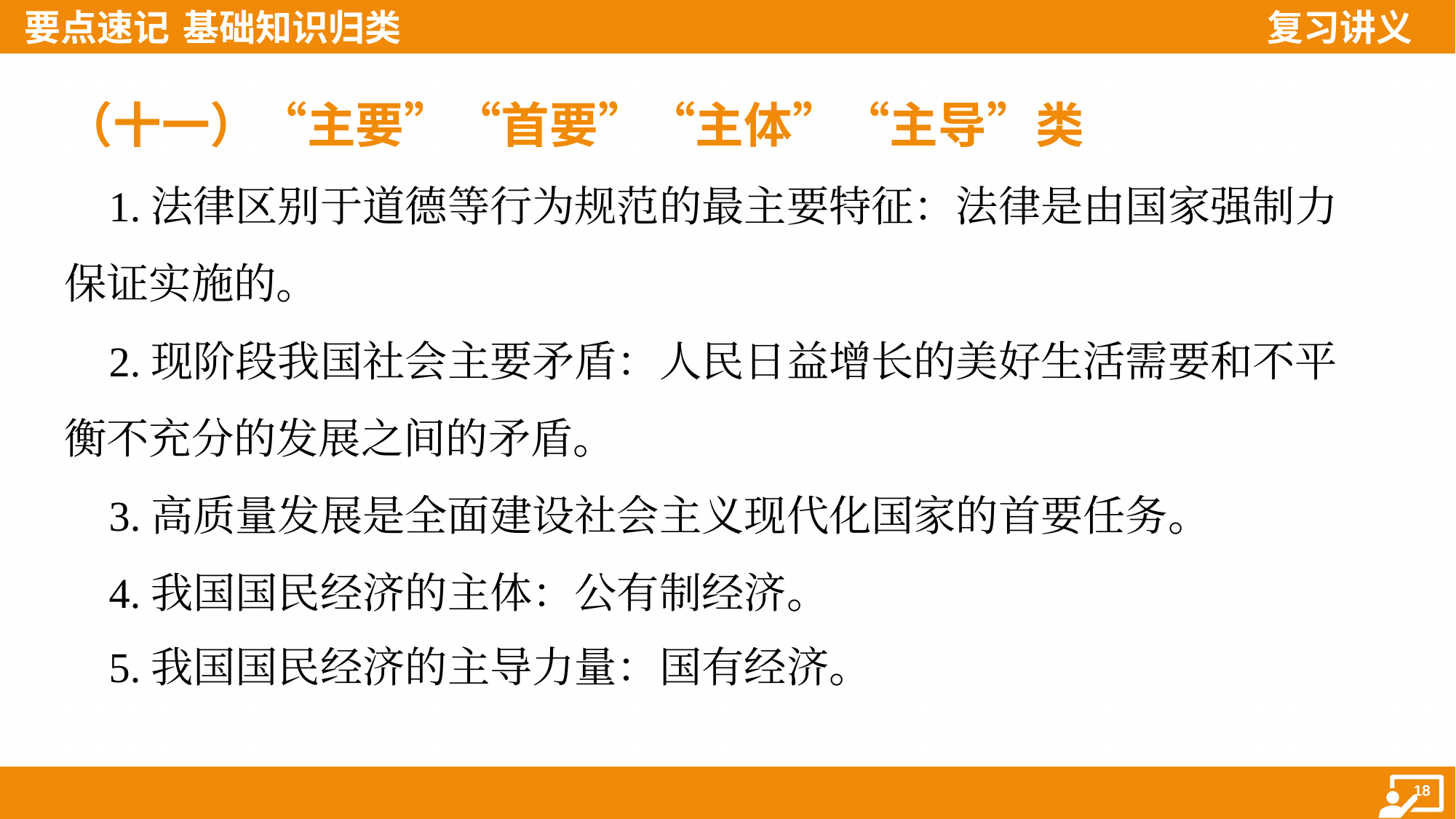

（十一）“主要”“首要”“主体”“主导”类
    1.法律区别于道德等行为规范的最主要特征：法律是由国家强制力
保证实施的。
    2.现阶段我国社会主要矛盾：人民日益增长的美好生活需要和不平
衡不充分的发展之间的矛盾。
    3.高质量发展是全面建设社会主义现代化国家的首要任务。
    4.我国国民经济的主体：公有制经济。
    5.我国国民经济的主导力量：国有经济。